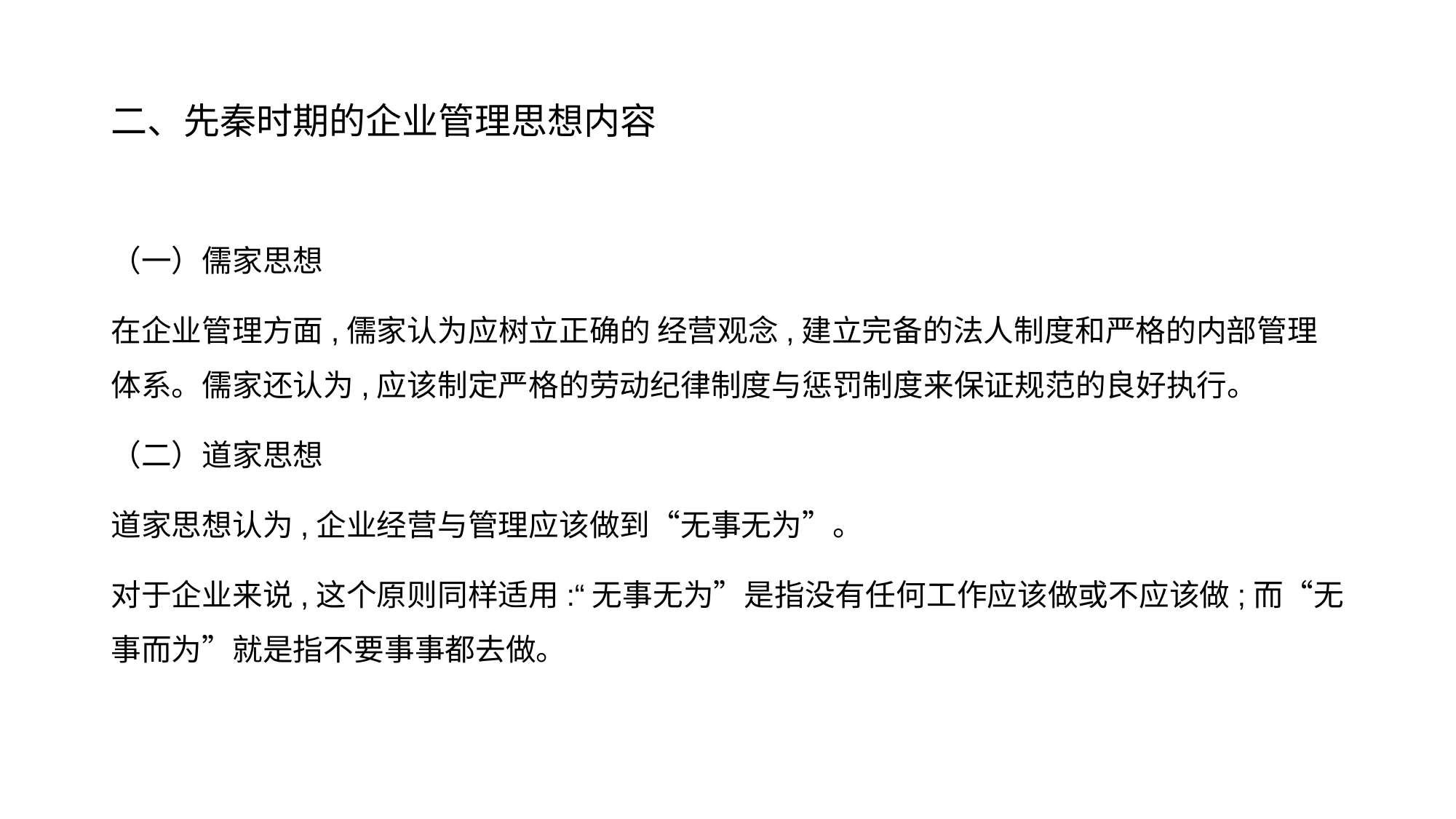

# 二、先秦时期的企业管理思想内容
（一）儒家思想
在企业管理方面,儒家认为应树立正确的 经营观念,建立完备的法人制度和严格的内部管理体系。儒家还认为,应该制定严格的劳动纪律制度与惩罚制度来保证规范的良好执行。
（二）道家思想
道家思想认为,企业经营与管理应该做到“无事无为”。
对于企业来说,这个原则同样适用:“无事无为”是指没有任何工作应该做或不应该做;而“无事而为”就是指不要事事都去做。